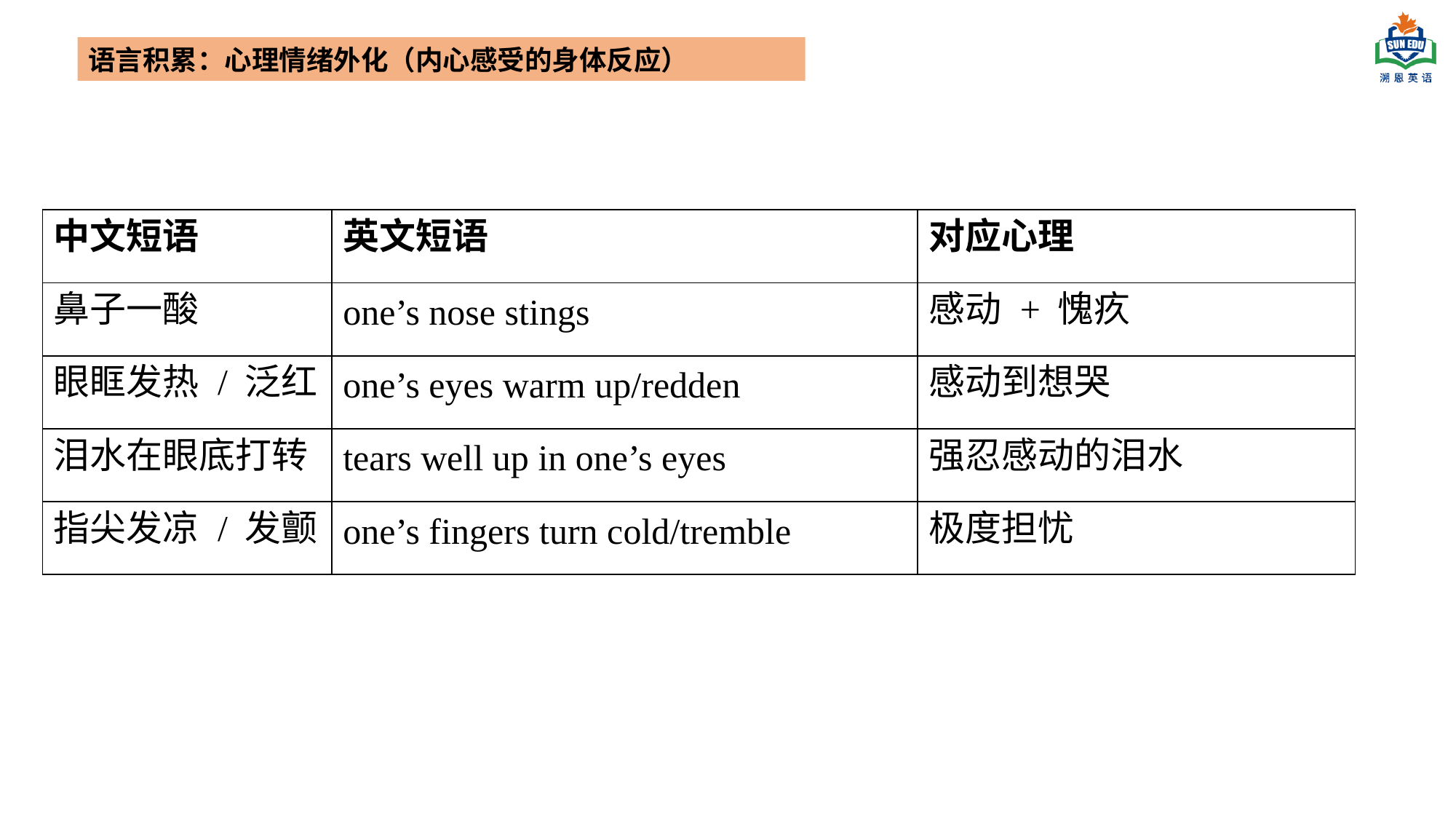

语言积累：心理情绪外化（内心感受的身体反应）
| 中文短语 | 英文短语 | 对应心理 |
| --- | --- | --- |
| 鼻子一酸 | one’s nose stings | 感动 + 愧疚 |
| 眼眶发热 / 泛红 | one’s eyes warm up/redden | 感动到想哭 |
| 泪水在眼底打转 | tears well up in one’s eyes | 强忍感动的泪水 |
| 指尖发凉 / 发颤 | one’s fingers turn cold/tremble | 极度担忧 |